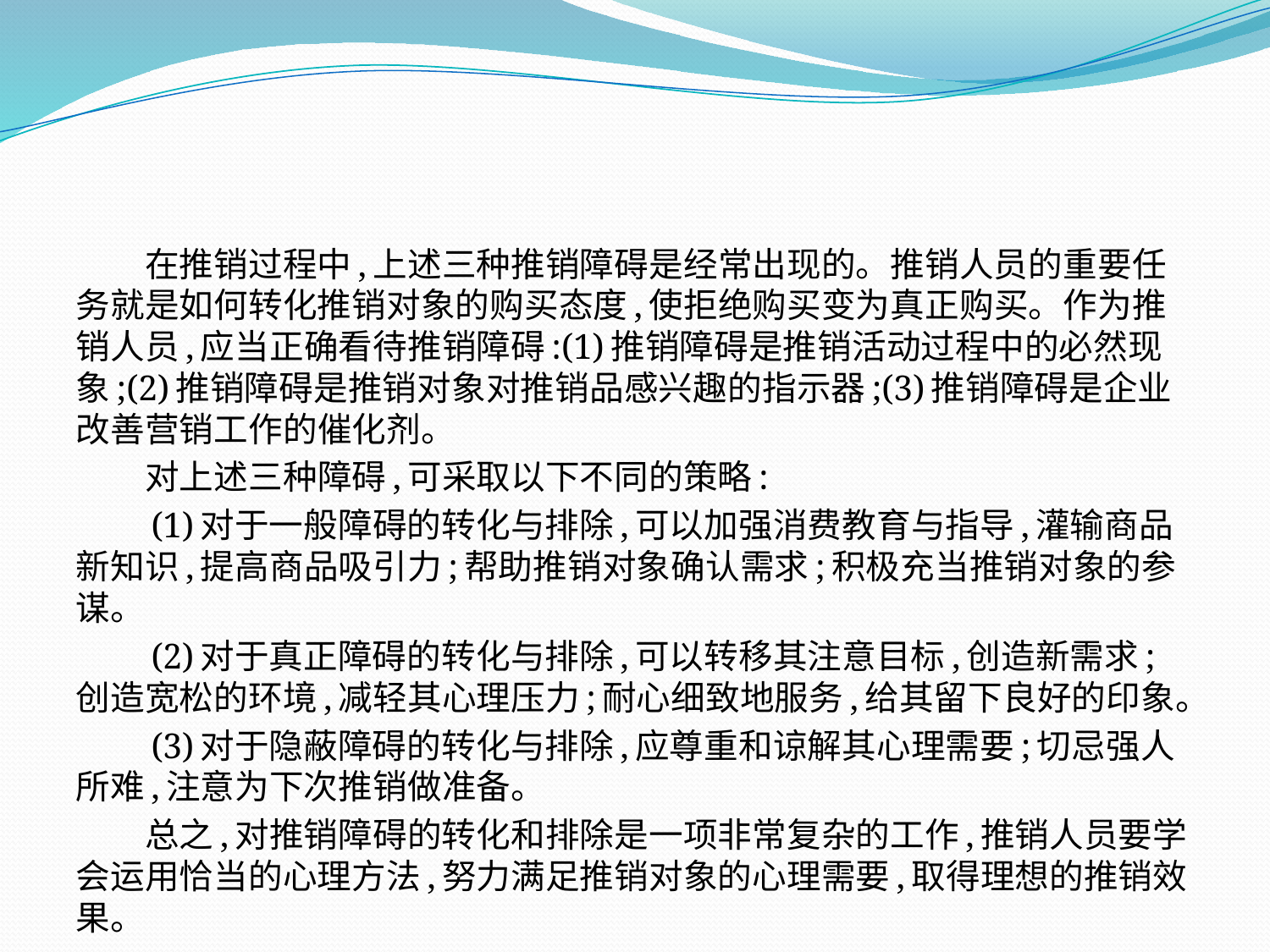

在推销过程中,上述三种推销障碍是经常出现的。推销人员的重要任务就是如何转化推销对象的购买态度,使拒绝购买变为真正购买。作为推销人员,应当正确看待推销障碍:(1)推销障碍是推销活动过程中的必然现象;(2)推销障碍是推销对象对推销品感兴趣的指示器;(3)推销障碍是企业改善营销工作的催化剂。
　　对上述三种障碍,可采取以下不同的策略:
　　(1)对于一般障碍的转化与排除,可以加强消费教育与指导,灌输商品新知识,提高商品吸引力;帮助推销对象确认需求;积极充当推销对象的参谋。
　　(2)对于真正障碍的转化与排除,可以转移其注意目标,创造新需求;创造宽松的环境,减轻其心理压力;耐心细致地服务,给其留下良好的印象。
　　(3)对于隐蔽障碍的转化与排除,应尊重和谅解其心理需要;切忌强人所难,注意为下次推销做准备。
　　总之,对推销障碍的转化和排除是一项非常复杂的工作,推销人员要学会运用恰当的心理方法,努力满足推销对象的心理需要,取得理想的推销效果。